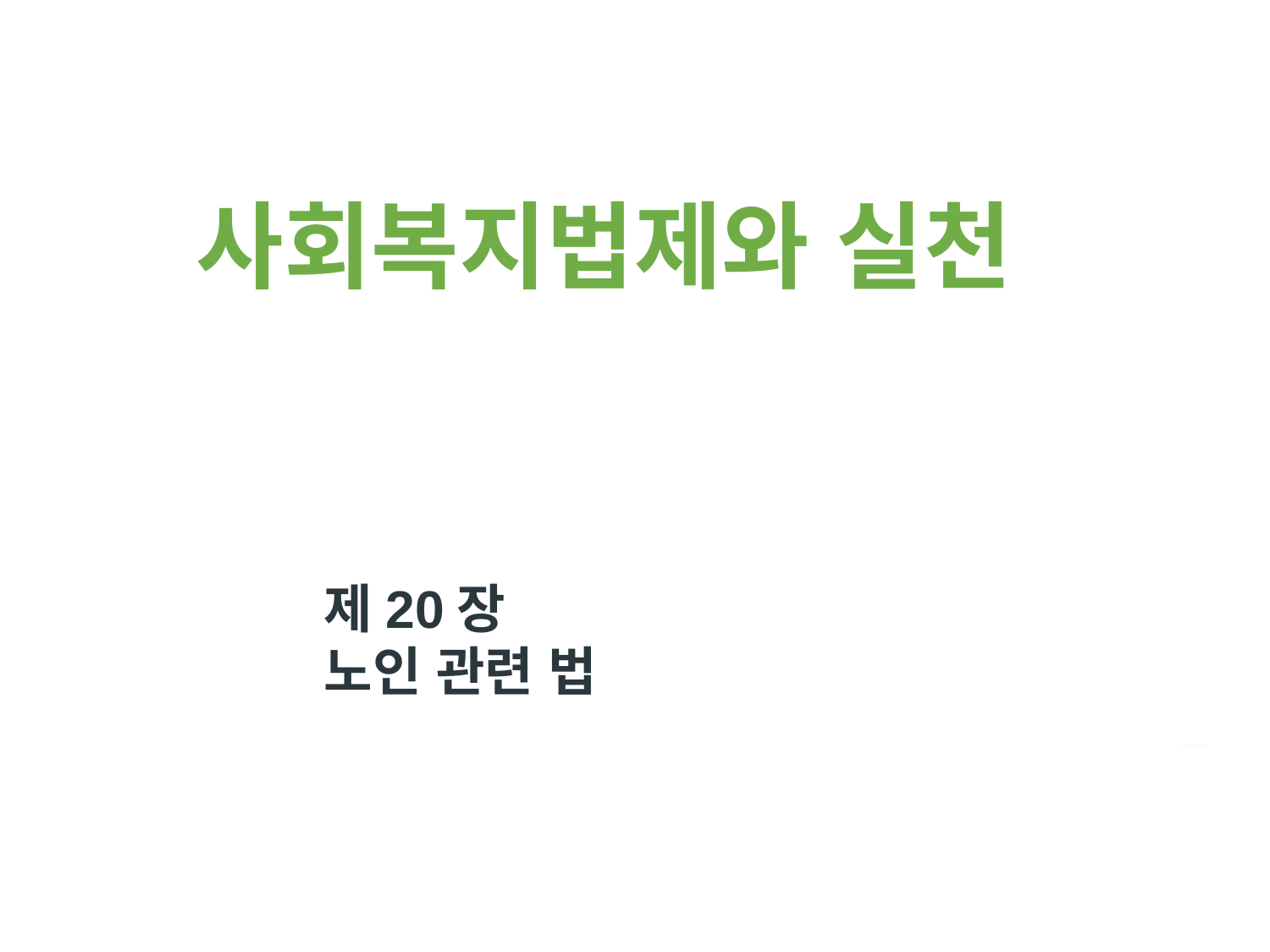

사회복지법제와 실천
제20장
노인 관련 법
사회복지법제와 실천(사회복지법제론)